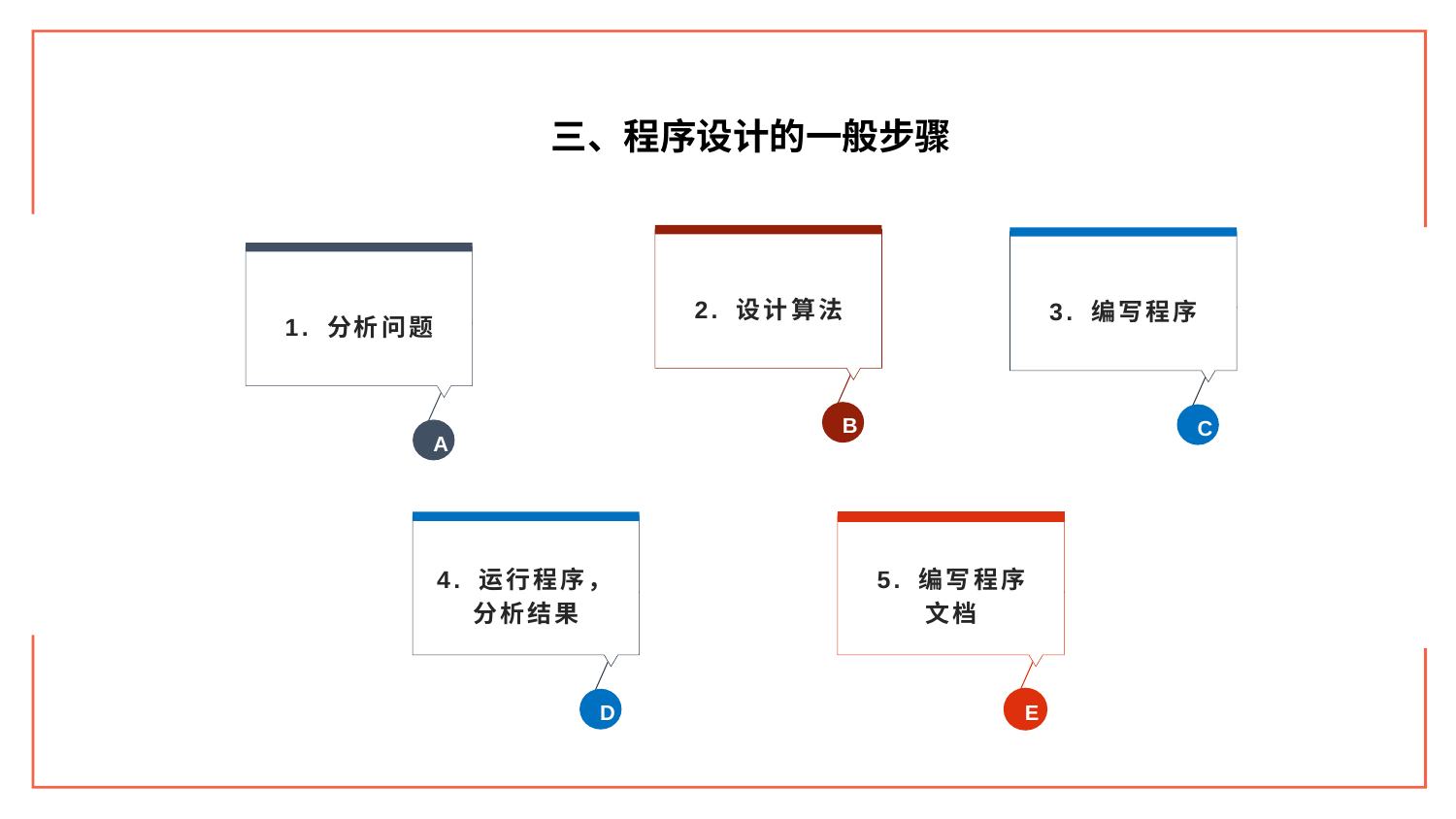

三、程序设计的一般步骤

2. 设计算法
B

3. 编写程序
C

1. 分析问题
A

4. 运行程序，分析结果
D

5. 编写程序
文档
E